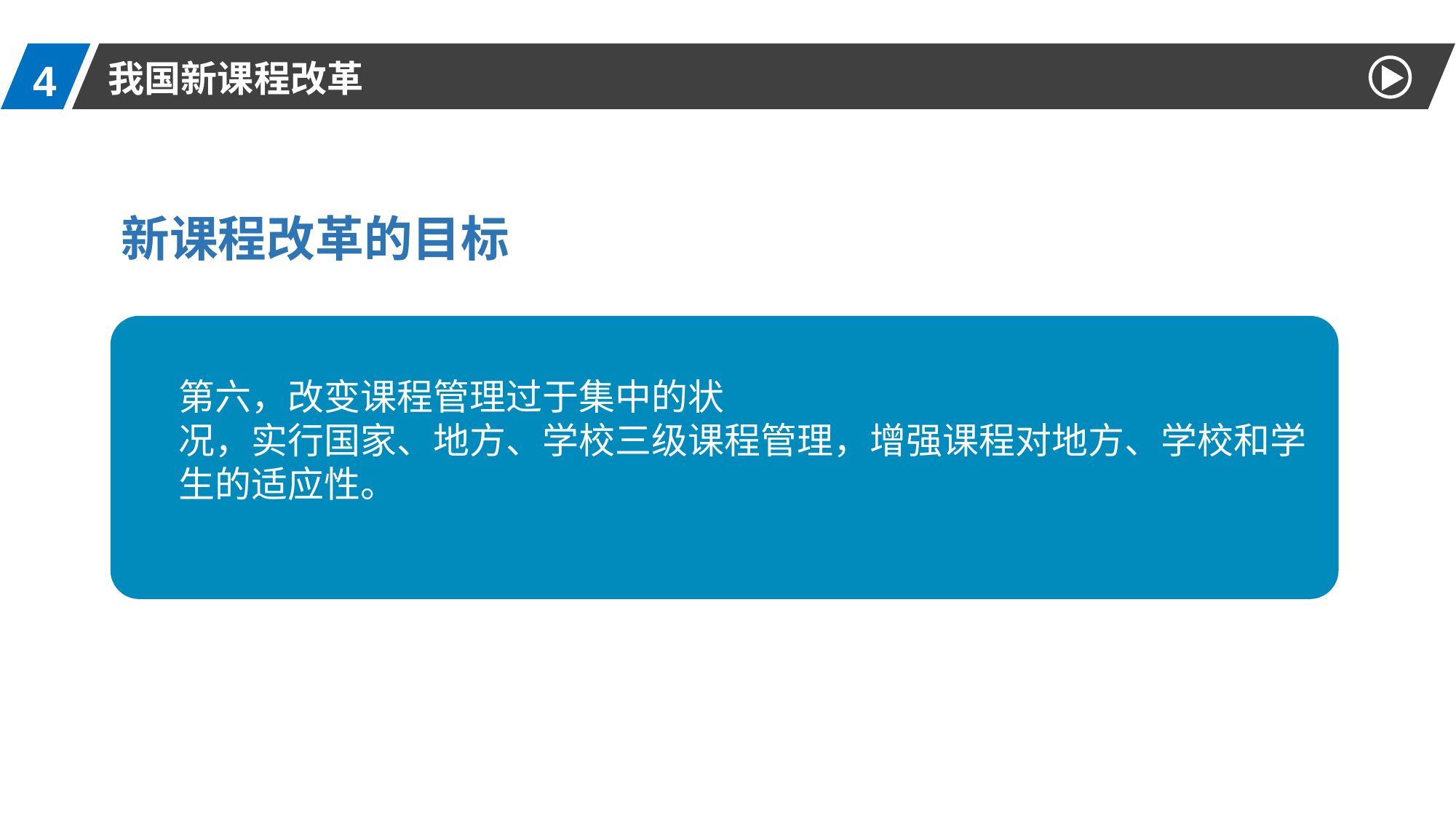

4
我国新课程改革

新课程改革的目标

第六，改变课程管理过于集中的状
况，实行国家、地方、学校三级课程管理，增强课程对地方、学校和学生的适应性。